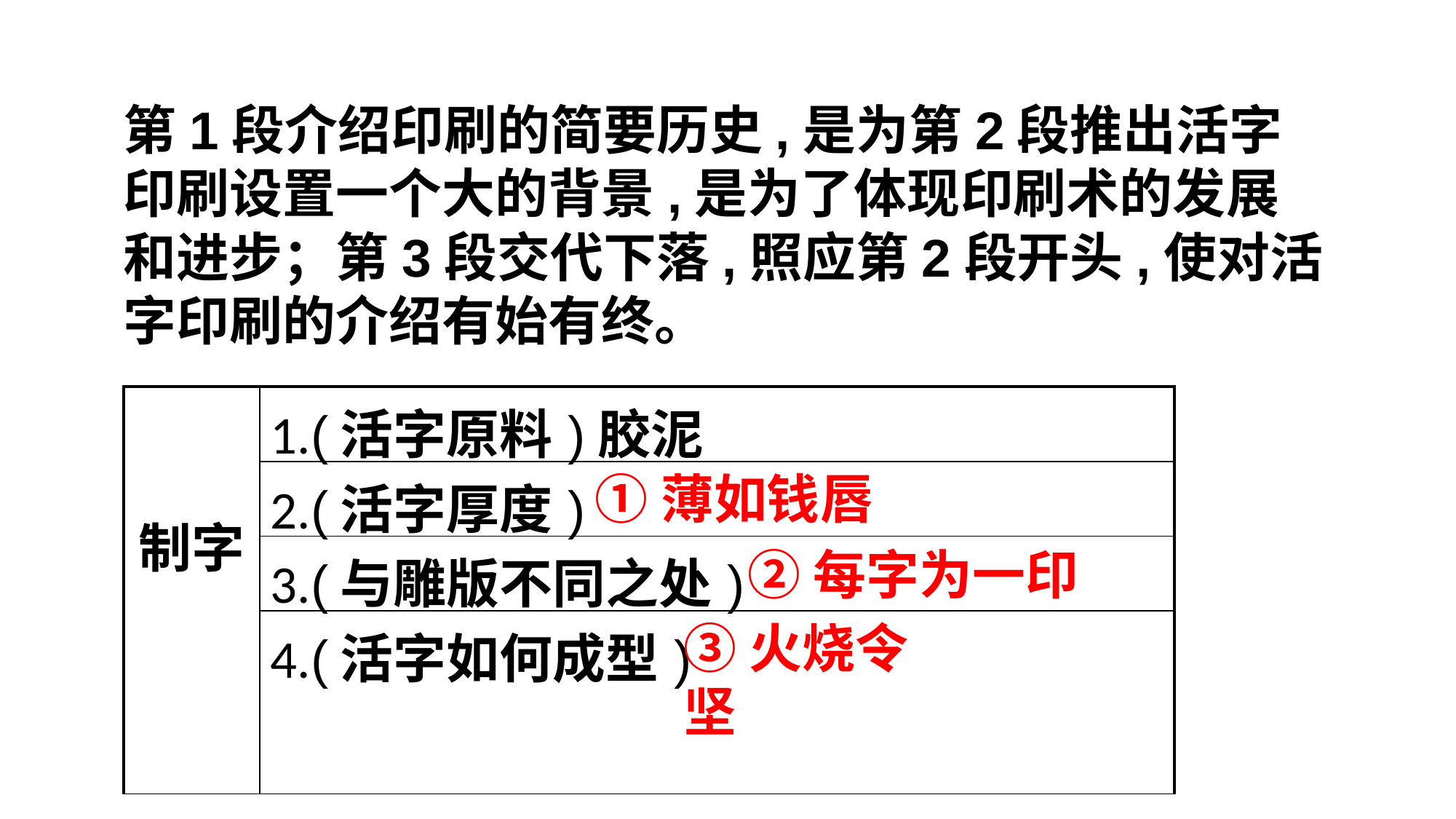

第1段介绍印刷的简要历史,是为第2段推出活字印刷设置一个大的背景,是为了体现印刷术的发展和进步；第3段交代下落,照应第2段开头,使对活字印刷的介绍有始有终。
| 制字 | 1.(活字原料)胶泥 |
| --- | --- |
|  | 2.(活字厚度) |
|  | 3.(与雕版不同之处) |
|  | 4.(活字如何成型) |
①薄如钱唇
②每字为一印
③火烧令坚